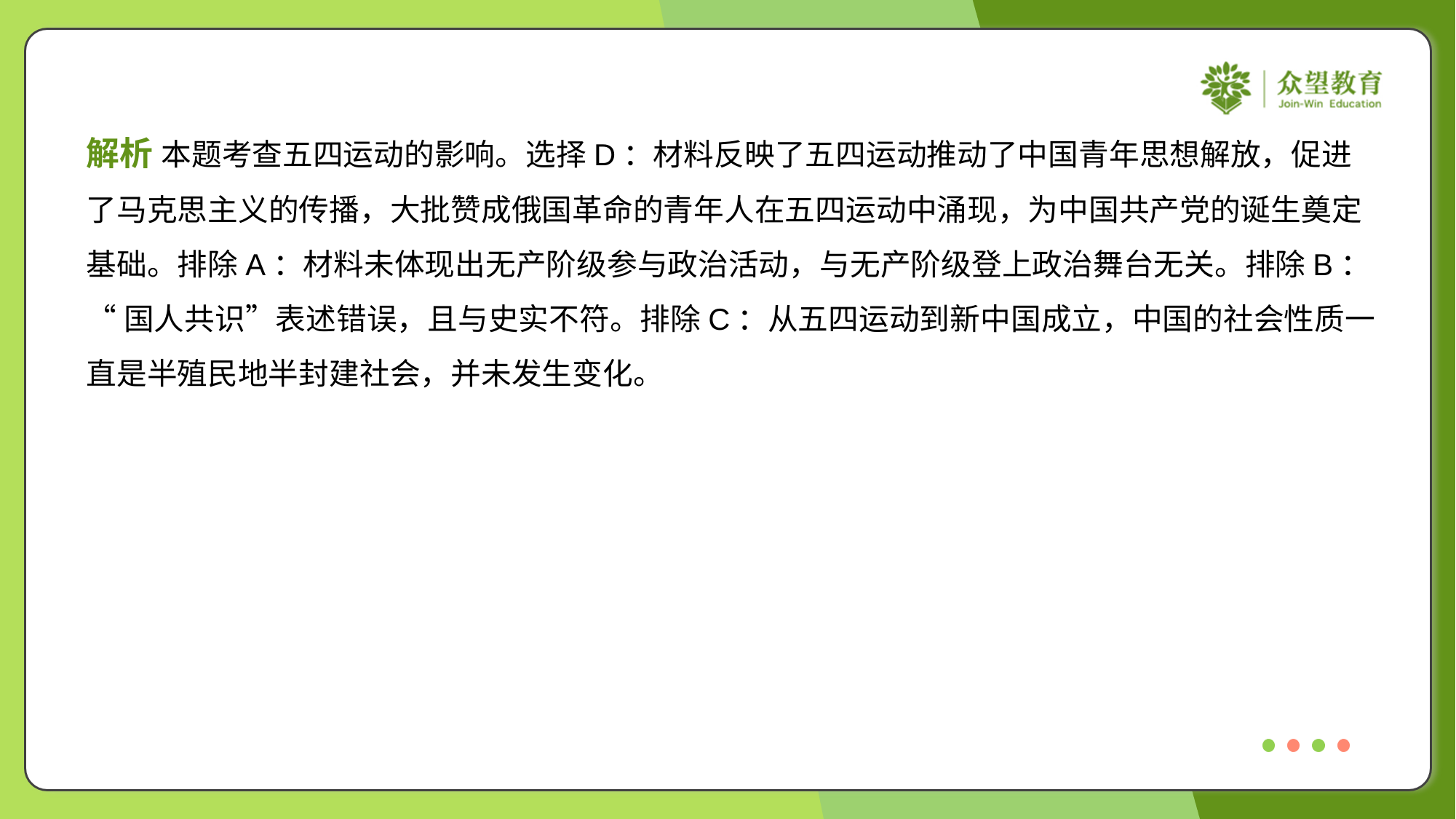

解析 本题考查五四运动的影响。选择D：材料反映了五四运动推动了中国青年思想解放，促进
了马克思主义的传播，大批赞成俄国革命的青年人在五四运动中涌现，为中国共产党的诞生奠定
基础。排除A：材料未体现出无产阶级参与政治活动，与无产阶级登上政治舞台无关。排除B：
“国人共识”表述错误，且与史实不符。排除C：从五四运动到新中国成立，中国的社会性质一
直是半殖民地半封建社会，并未发生变化。